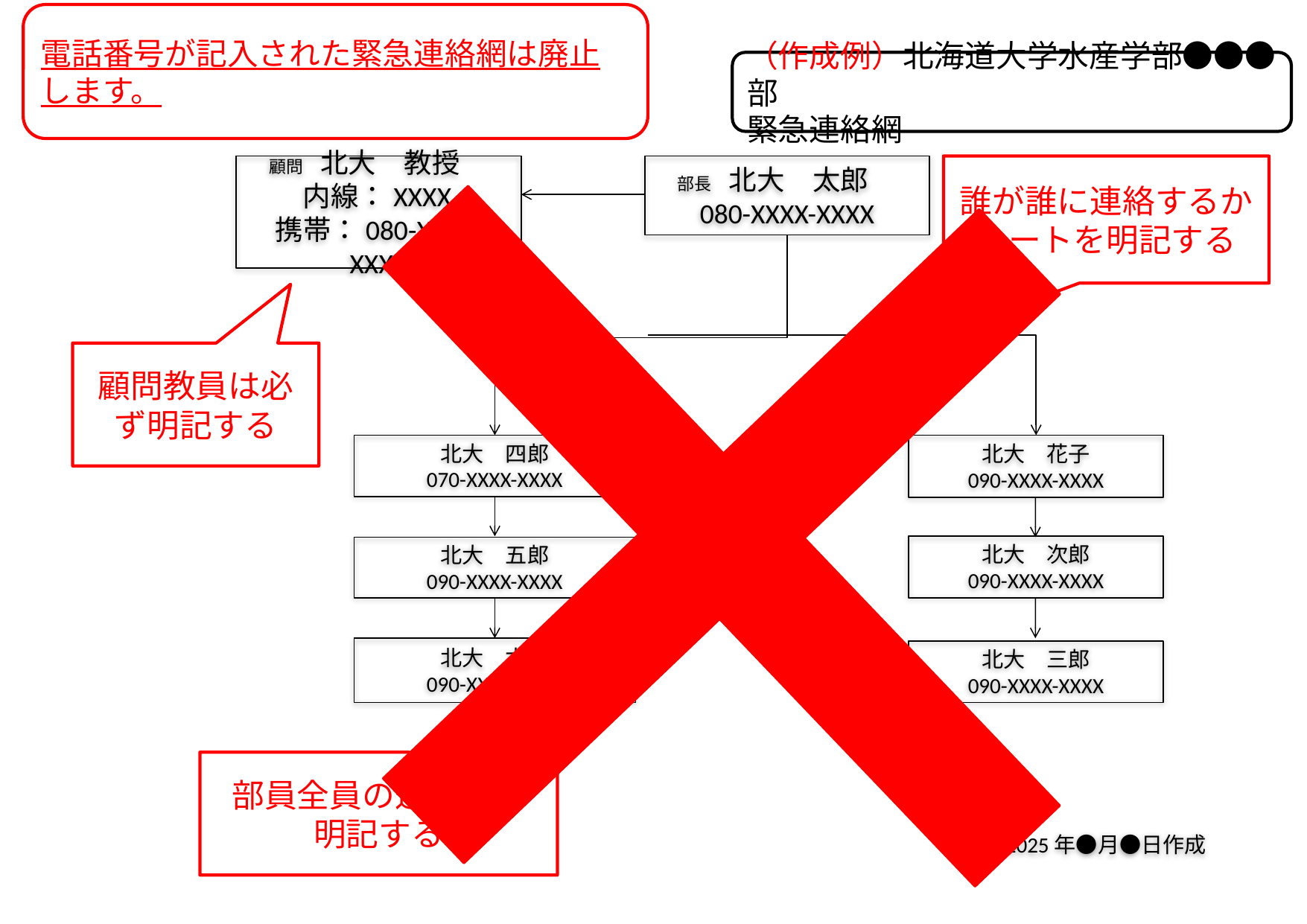

電話番号が記入された緊急連絡網は廃止します。
（作成例）北海道大学水産学部●●●部
緊急連絡網
顧問　北大　教授
　　内線：XXXX
携帯：080-XXXX-XXXX
部長　北大　太郎
080-XXXX-XXXX
誰が誰に連絡するかルートを明記する
顧問教員は必ず明記する
北大　四郎
070-XXXX-XXXX
北大　花子
090-XXXX-XXXX
北大　次郎
090-XXXX-XXXX
北大　五郎
090-XXXX-XXXX
北大　六郎
090-XXXX-XXXX
北大　三郎
090-XXXX-XXXX
部員全員の連絡先を
明記する
2025年●月●日作成